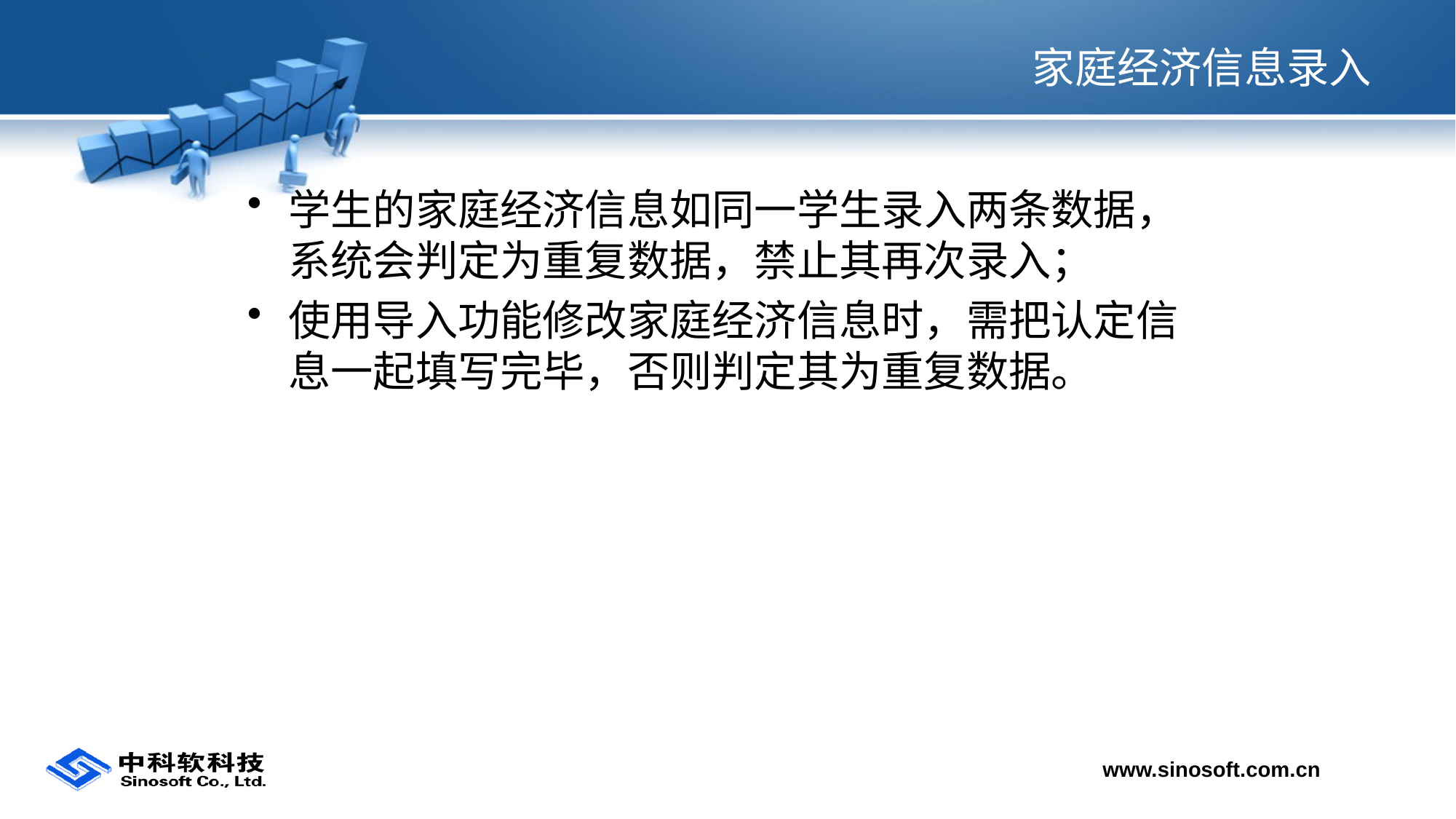

# 家庭经济信息录入
学生的家庭经济信息如同一学生录入两条数据，系统会判定为重复数据，禁止其再次录入；
使用导入功能修改家庭经济信息时，需把认定信息一起填写完毕，否则判定其为重复数据。